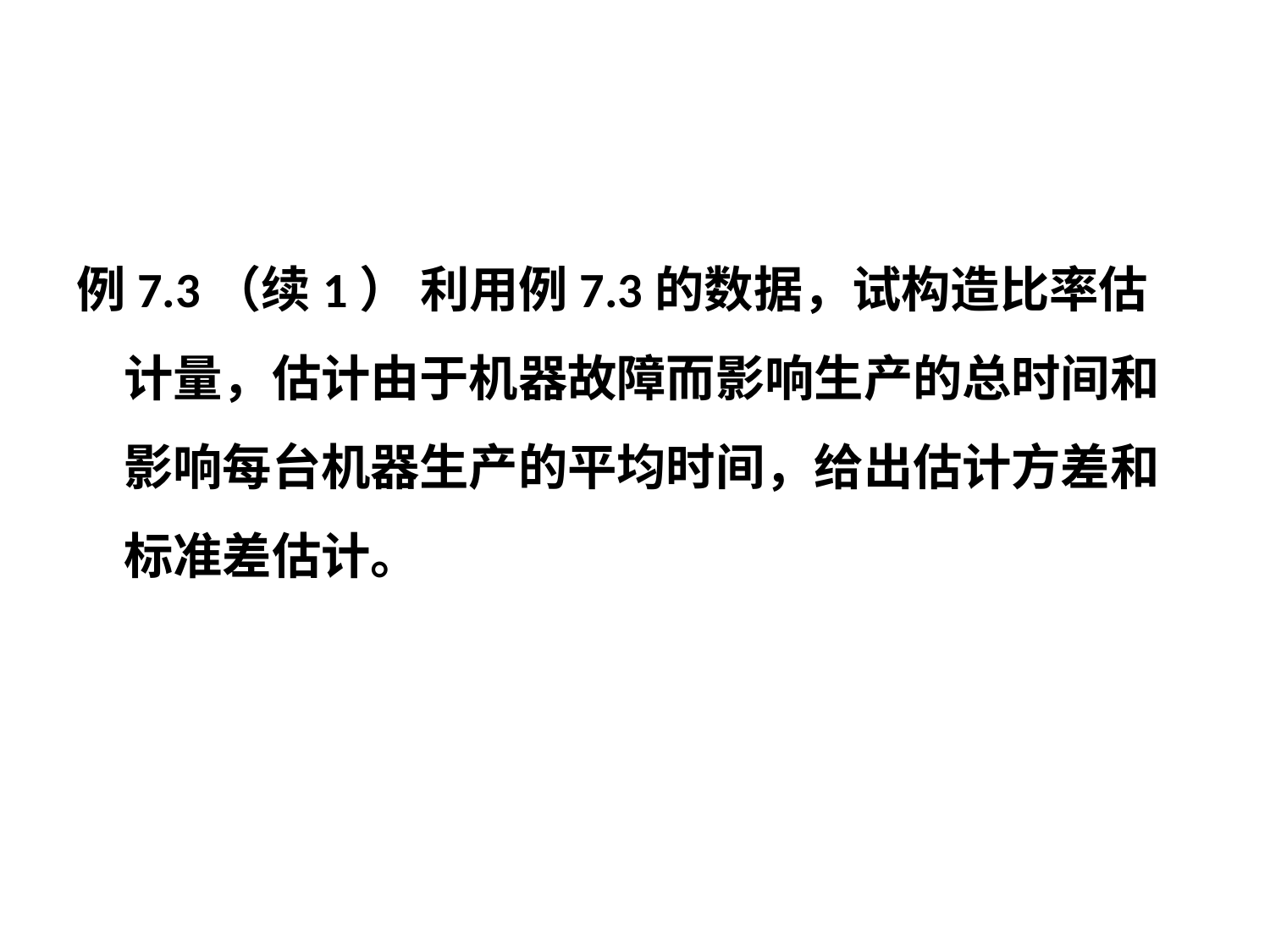

例7.3（续1） 利用例7.3的数据，试构造比率估计量，估计由于机器故障而影响生产的总时间和影响每台机器生产的平均时间，给出估计方差和标准差估计。